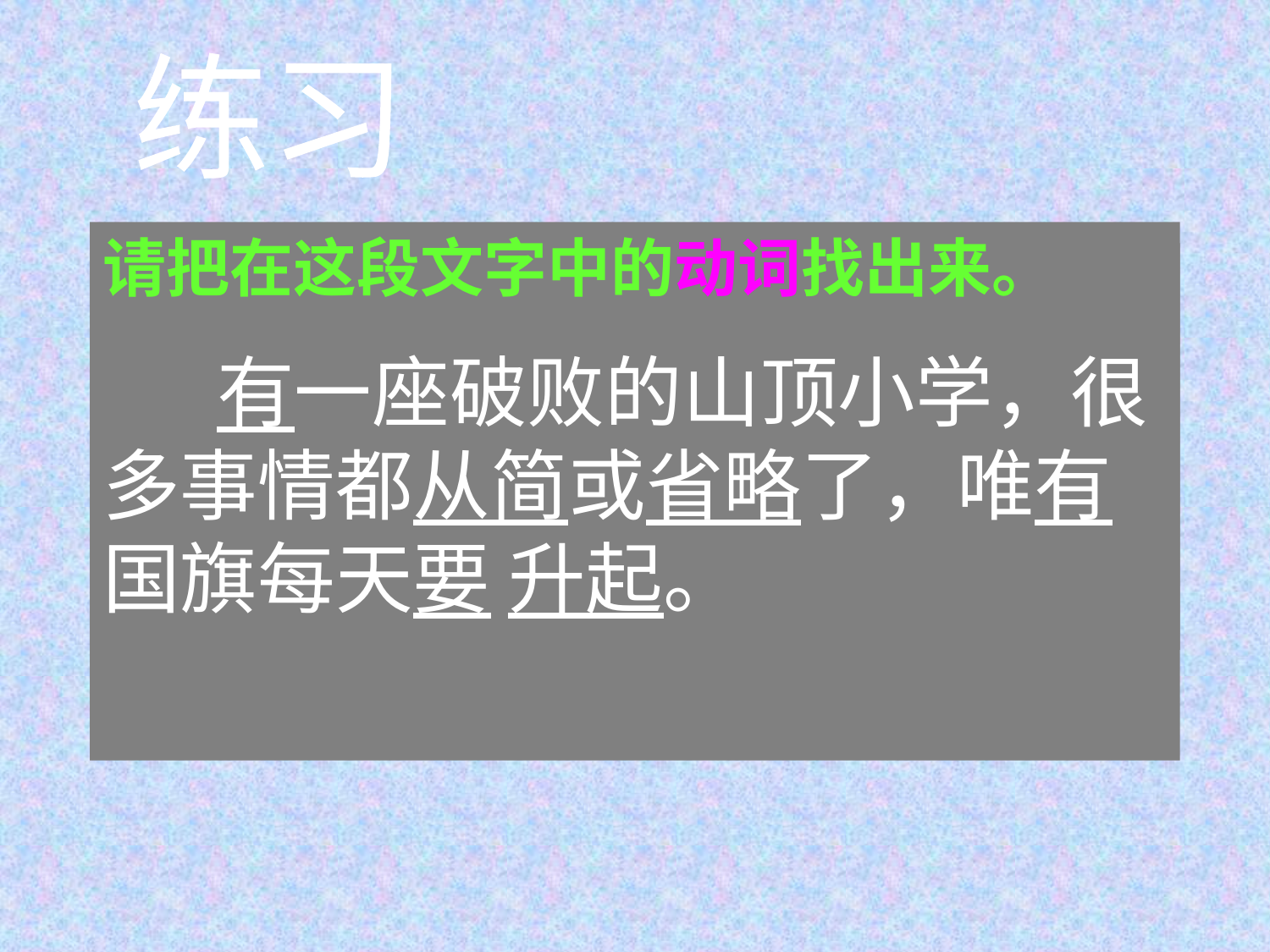

练习
请把在这段文字中的动词找出来。
       有一座破败的山顶小学，很多事情都从简或省略了，唯有国旗每天要 升起。

请把在这段文字中的动词找出来。
       有一座破败的山顶小学，很多事情都从简或省略了，唯有国旗每天要升。